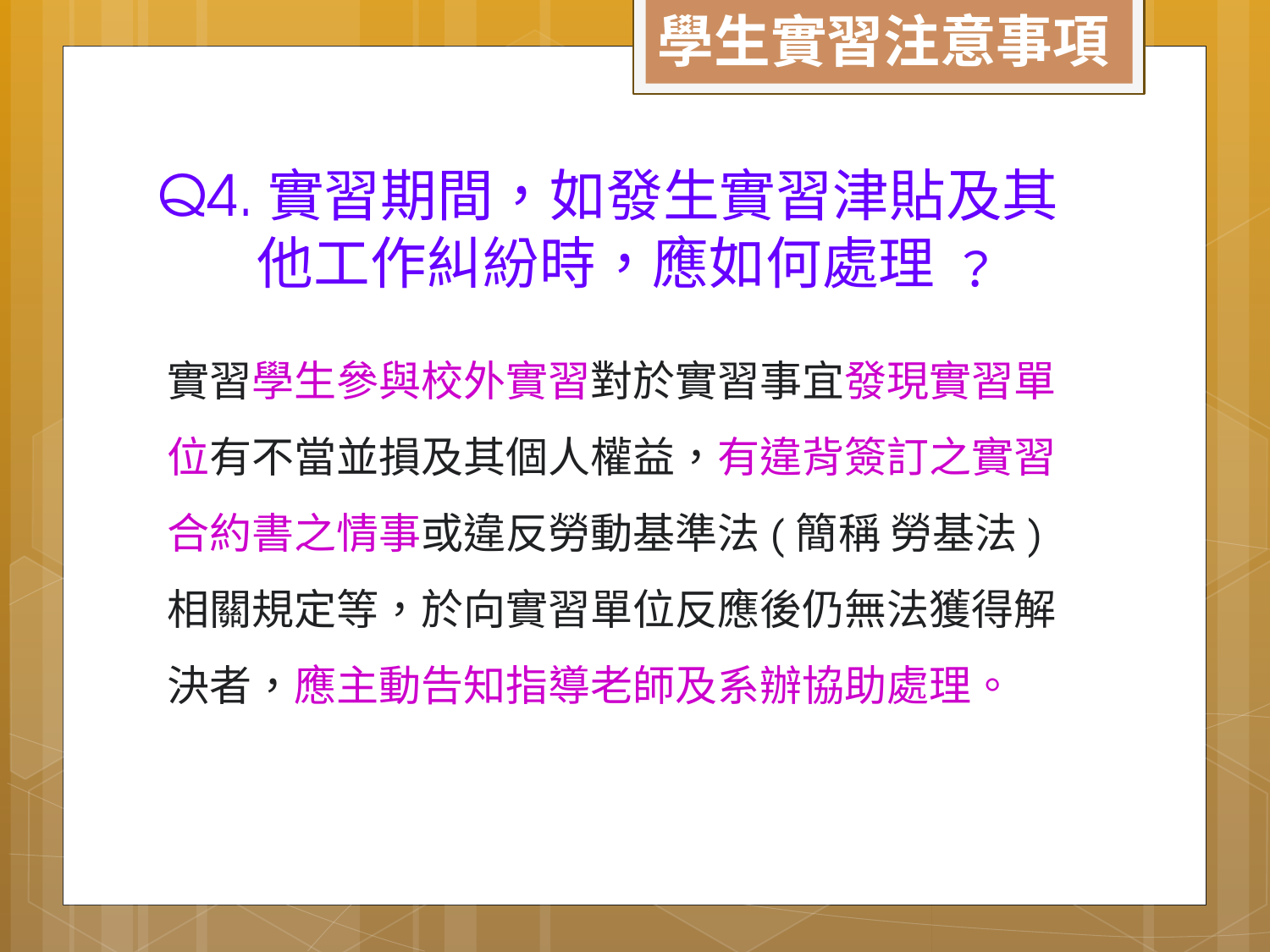

# Q4.實習期間，如發生實習津貼及其他工作糾紛時，應如何處理 ﹖
實習學生參與校外實習對於實習事宜發現實習單位有不當並損及其個人權益，有違背簽訂之實習合約書之情事或違反勞動基準法(簡稱 勞基法)相關規定等，於向實習單位反應後仍無法獲得解決者，應主動告知指導老師及系辦協助處理。